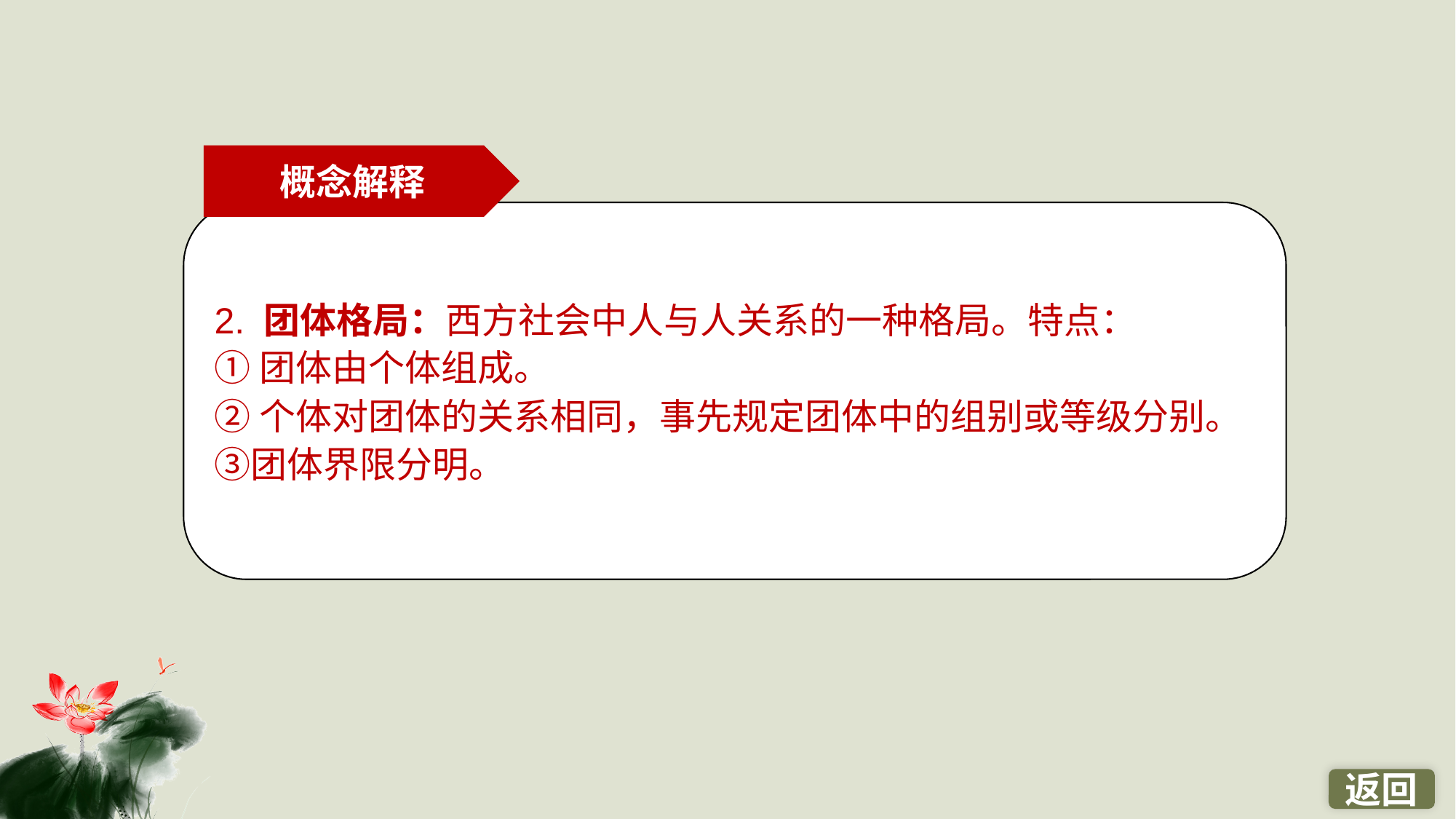

概念解释

2. 团体格局：西方社会中人与人关系的一种格局。特点：
①团体由个体组成。
②个体对团体的关系相同，事先规定团体中的组别或等级分别。③团体界限分明。
返回